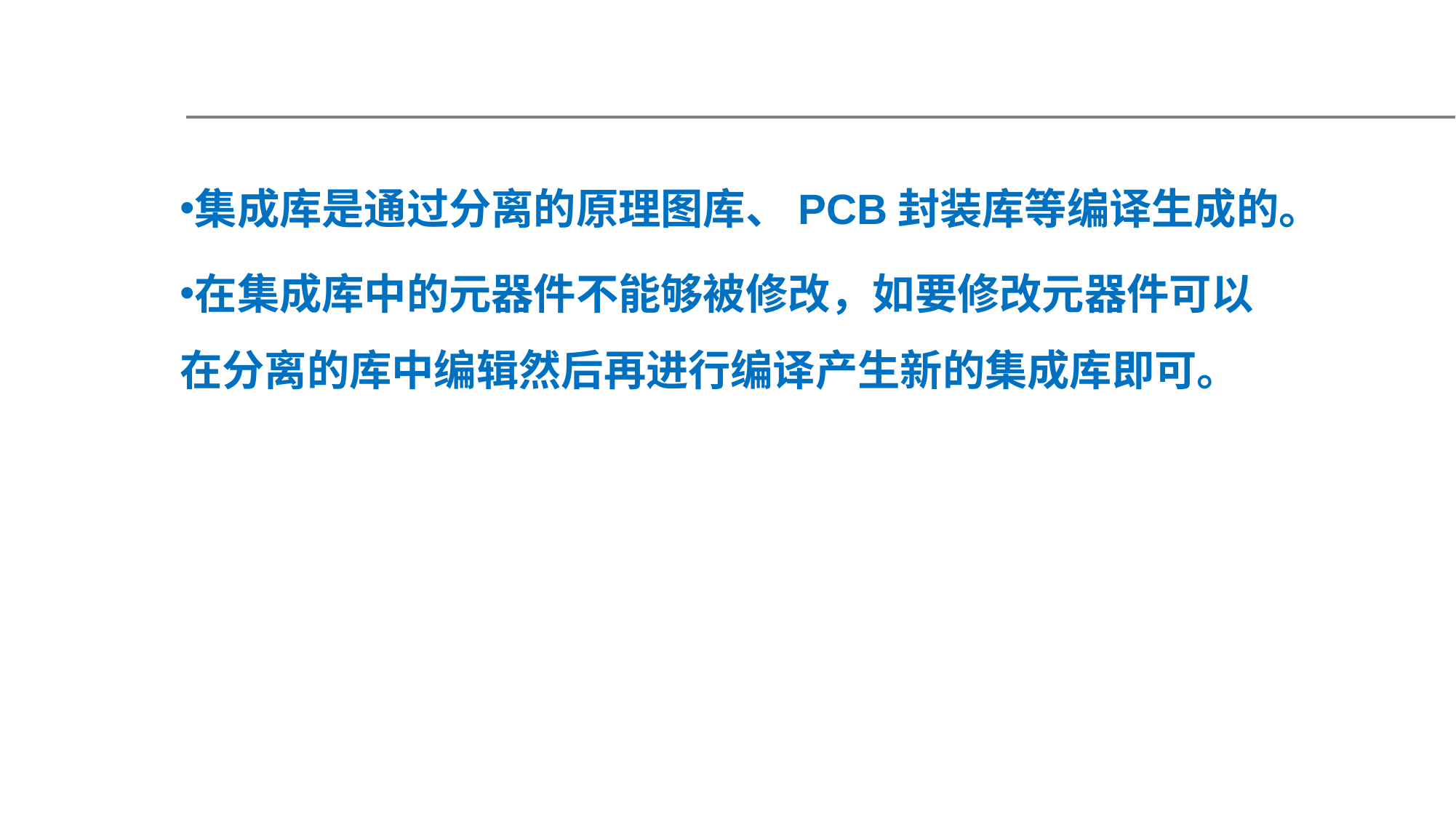

集成库是通过分离的原理图库、PCB封装库等编译生成的。
在集成库中的元器件不能够被修改，如要修改元器件可以在分离的库中编辑然后再进行编译产生新的集成库即可。